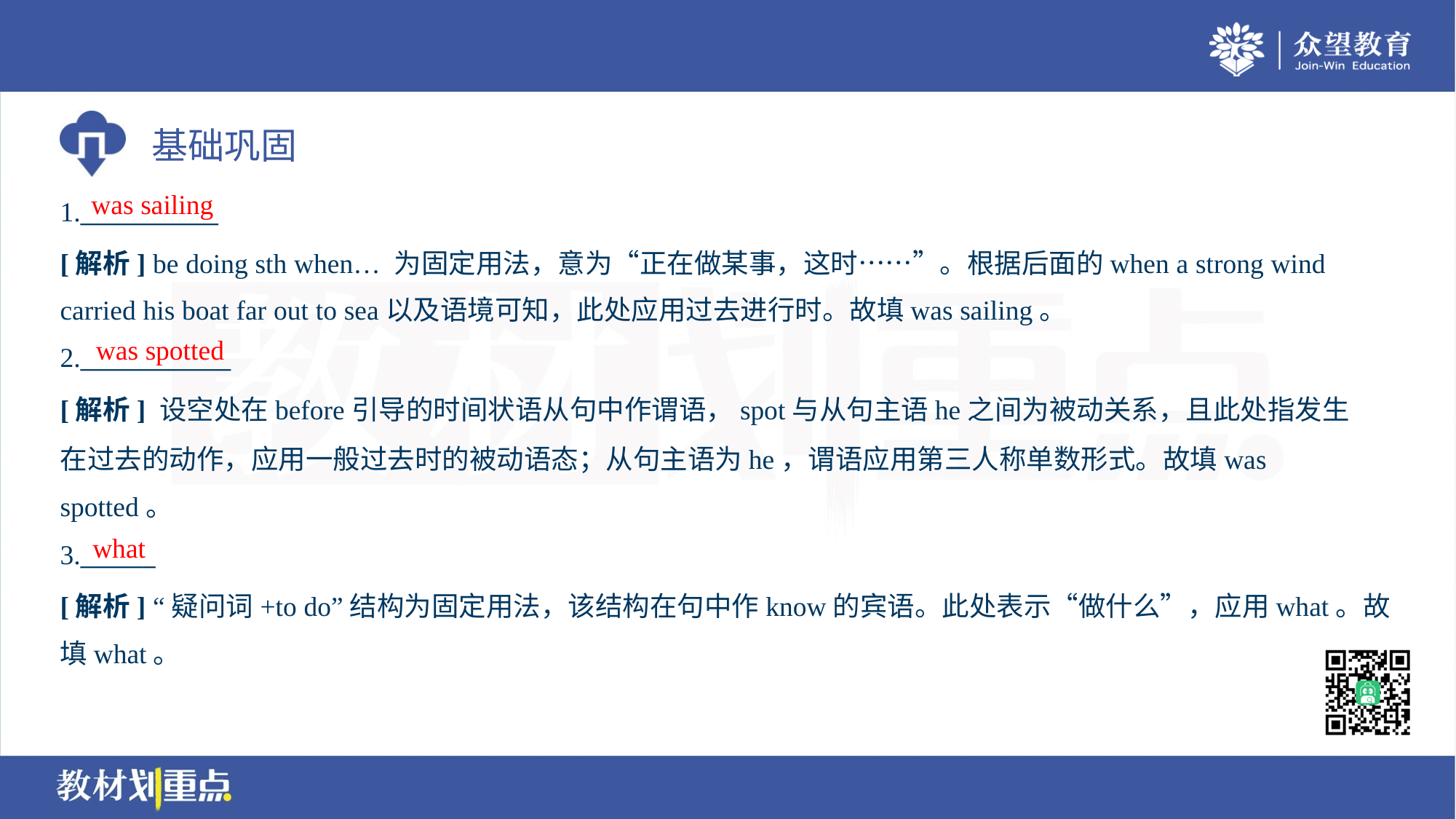

was sailing
1.___________
[解析] be doing sth when… 为固定用法，意为“正在做某事，这时……”。根据后面的when a strong wind
carried his boat far out to sea以及语境可知，此处应用过去进行时。故填was sailing。
was spotted
2.____________
[解析] 设空处在before引导的时间状语从句中作谓语，spot与从句主语he之间为被动关系，且此处指发生
在过去的动作，应用一般过去时的被动语态；从句主语为he，谓语应用第三人称单数形式。故填was
spotted。
what
3.______
[解析] “疑问词+to do”结构为固定用法，该结构在句中作know的宾语。此处表示“做什么”，应用what。故
填what。